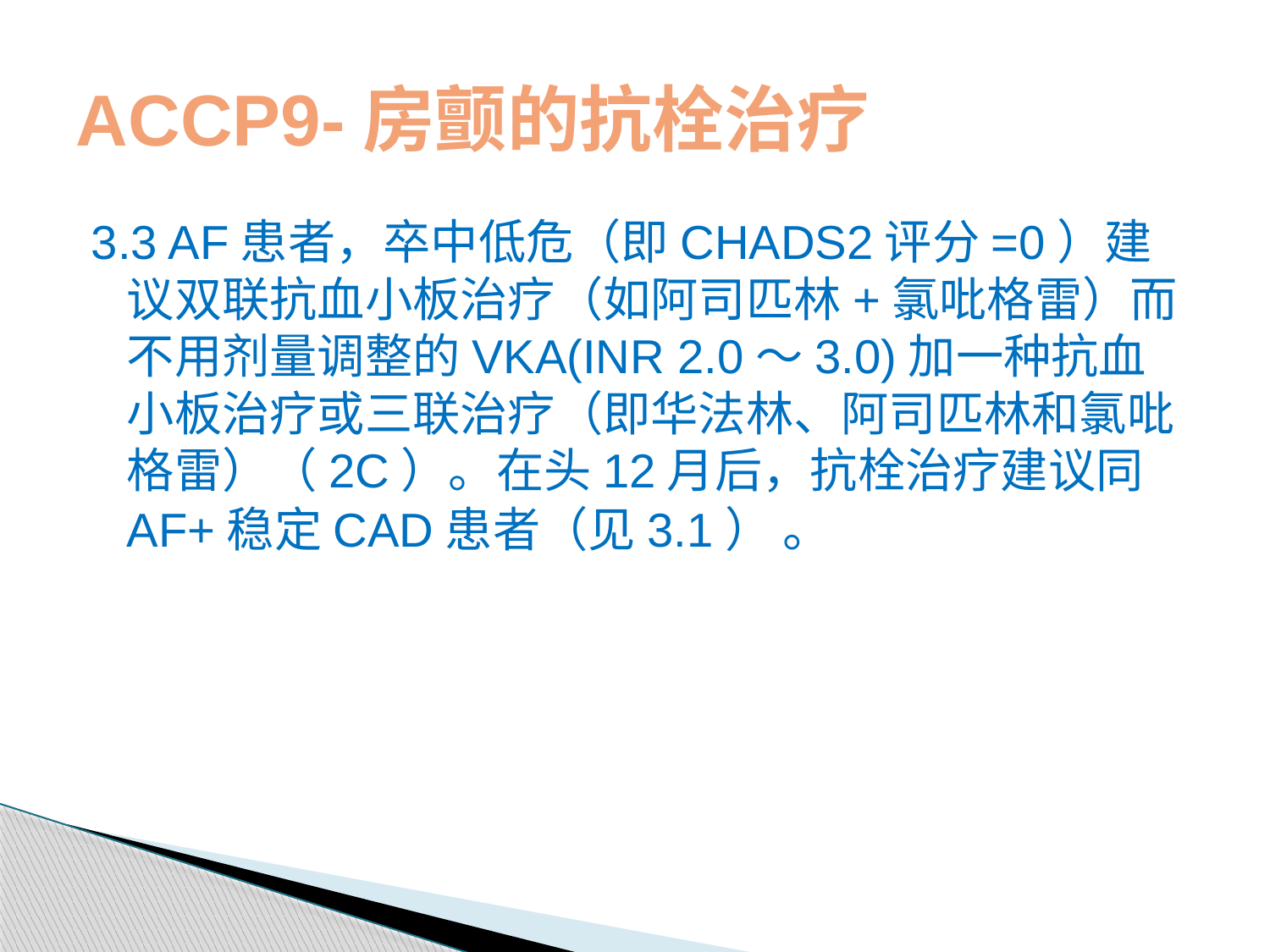

# ACCP9-房颤的抗栓治疗
3.3 AF患者，卒中低危（即CHADS2评分=0）建议双联抗血小板治疗（如阿司匹林+氯吡格雷）而不用剂量调整的VKA(INR 2.0～3.0)加一种抗血小板治疗或三联治疗（即华法林、阿司匹林和氯吡格雷）（2C）。在头12月后，抗栓治疗建议同AF+稳定CAD患者（见3.1） 。